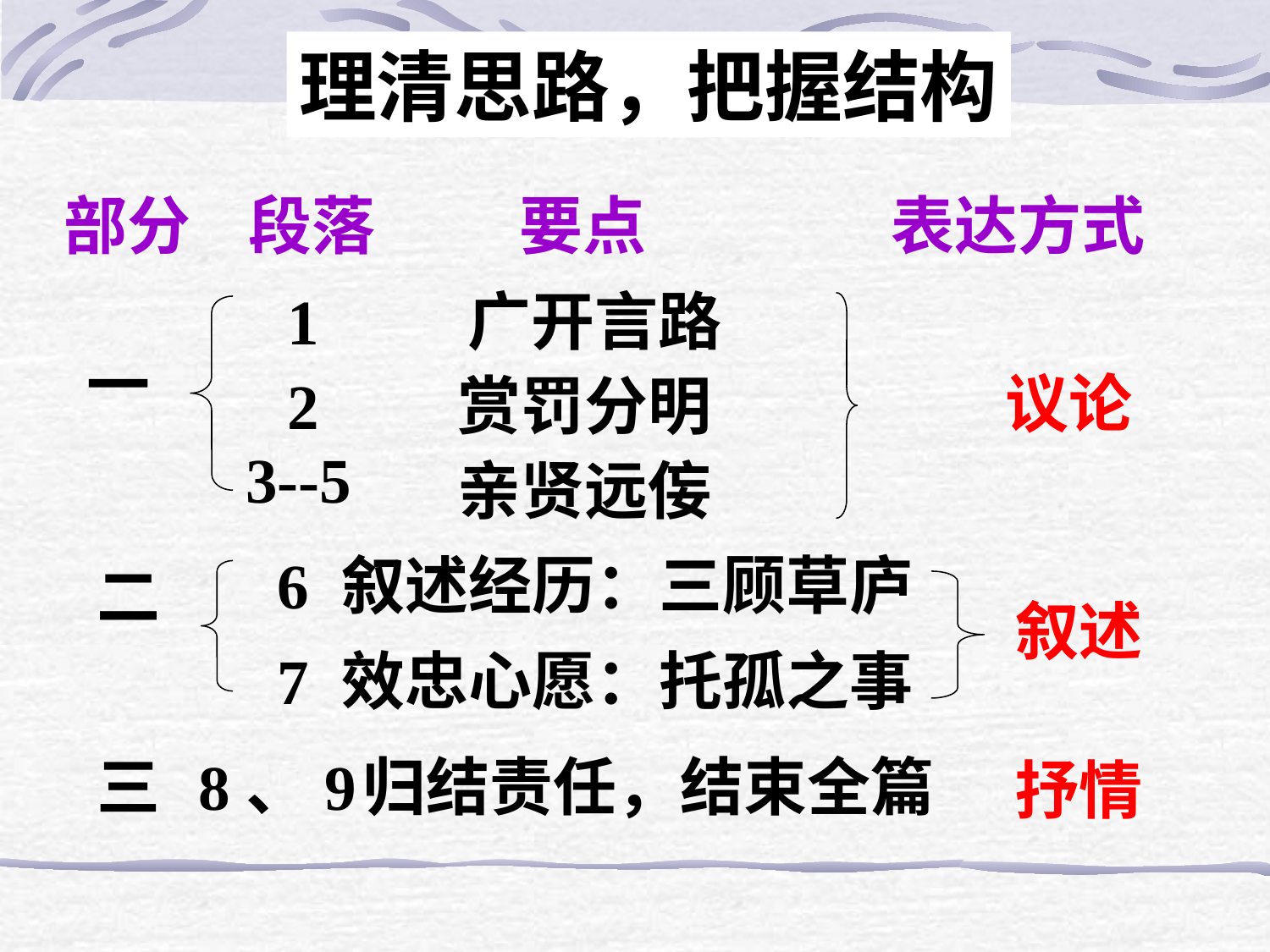

理清思路，把握结构
部分    段落          要点                 表达方式
1
广开言路

一
议论
2
赏罚分明
3--5
亲贤远侫
6
叙述经历：三顾草庐
二

叙述
7
效忠心愿：托孤之事
三
8、9
归结责任，结束全篇
抒情